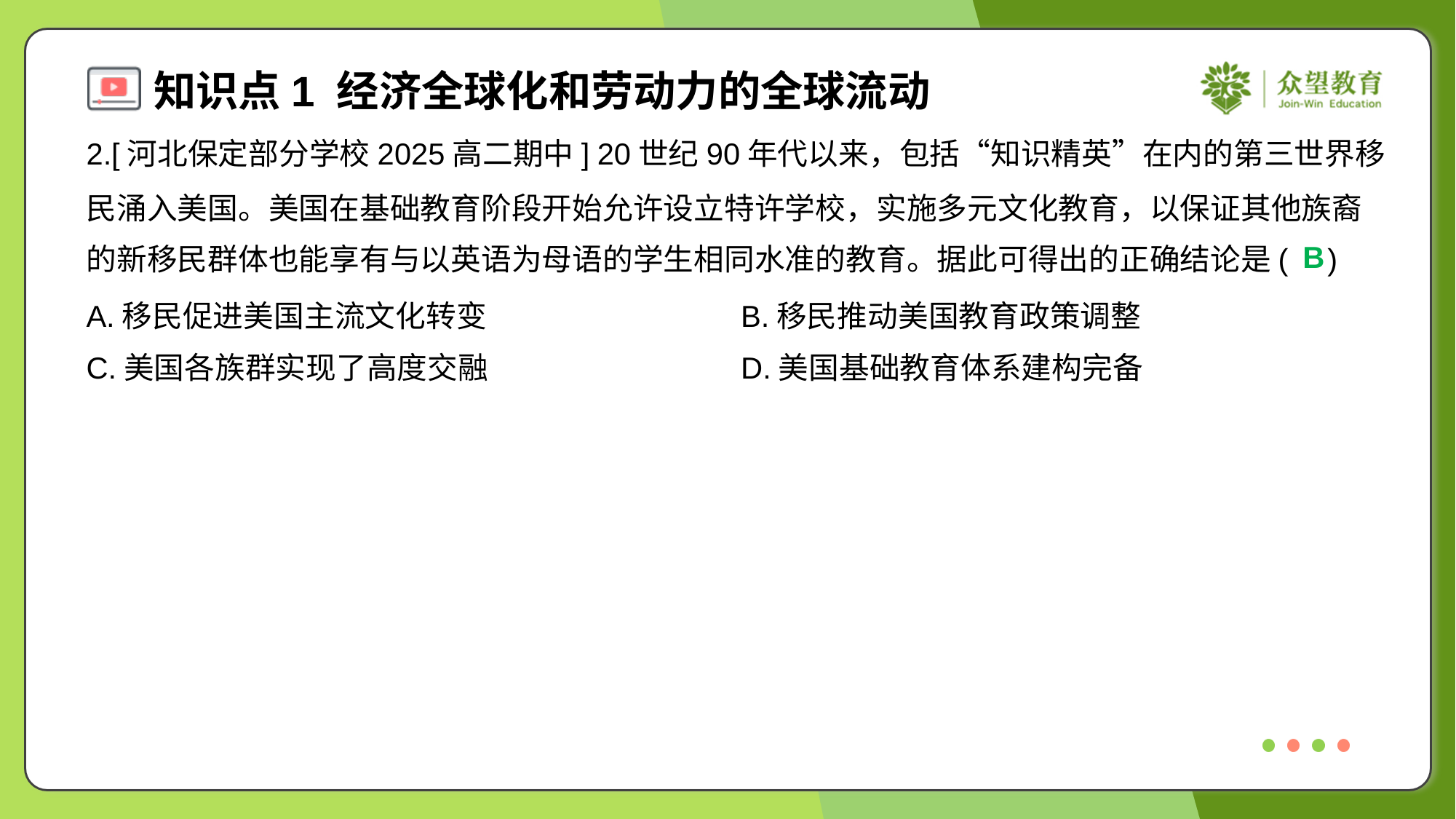

2.[河北保定部分学校2025高二期中] 20世纪90年代以来，包括“知识精英”在内的第三世界移
民涌入美国。美国在基础教育阶段开始允许设立特许学校，实施多元文化教育，以保证其他族裔
的新移民群体也能享有与以英语为母语的学生相同水准的教育。据此可得出的正确结论是(     )
B
A.移民促进美国主流文化转变	B.移民推动美国教育政策调整
C.美国各族群实现了高度交融	D.美国基础教育体系建构完备